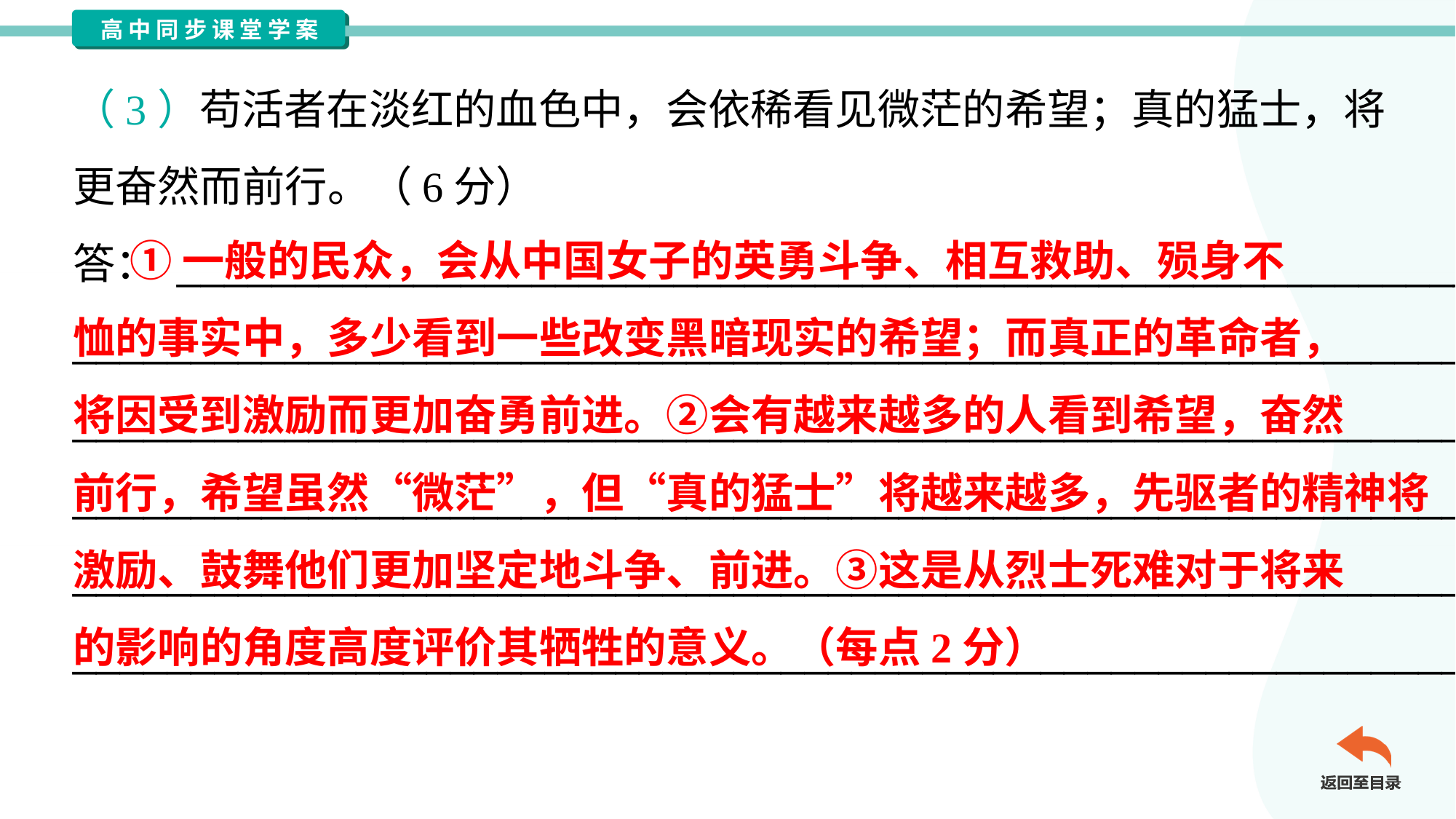

（3）苟活者在淡红的血色中，会依稀看见微茫的希望；真的猛士，将
更奋然而前行。（6分）
答： ________________________________________________________
_____________________________________________________________
_____________________________________________________________
_____________________________________________________________
_____________________________________________________________
_____________________________________________________________
      ①一般的民众，会从中国女子的英勇斗争、相互救助、殒身不
恤的事实中，多少看到一些改变黑暗现实的希望；而真正的革命者，
将因受到激励而更加奋勇前进。②会有越来越多的人看到希望，奋然
前行，希望虽然“微茫”，但“真的猛士”将越来越多，先驱者的精神将
激励、鼓舞他们更加坚定地斗争、前进。③这是从烈士死难对于将来
的影响的角度高度评价其牺牲的意义。（每点2分）